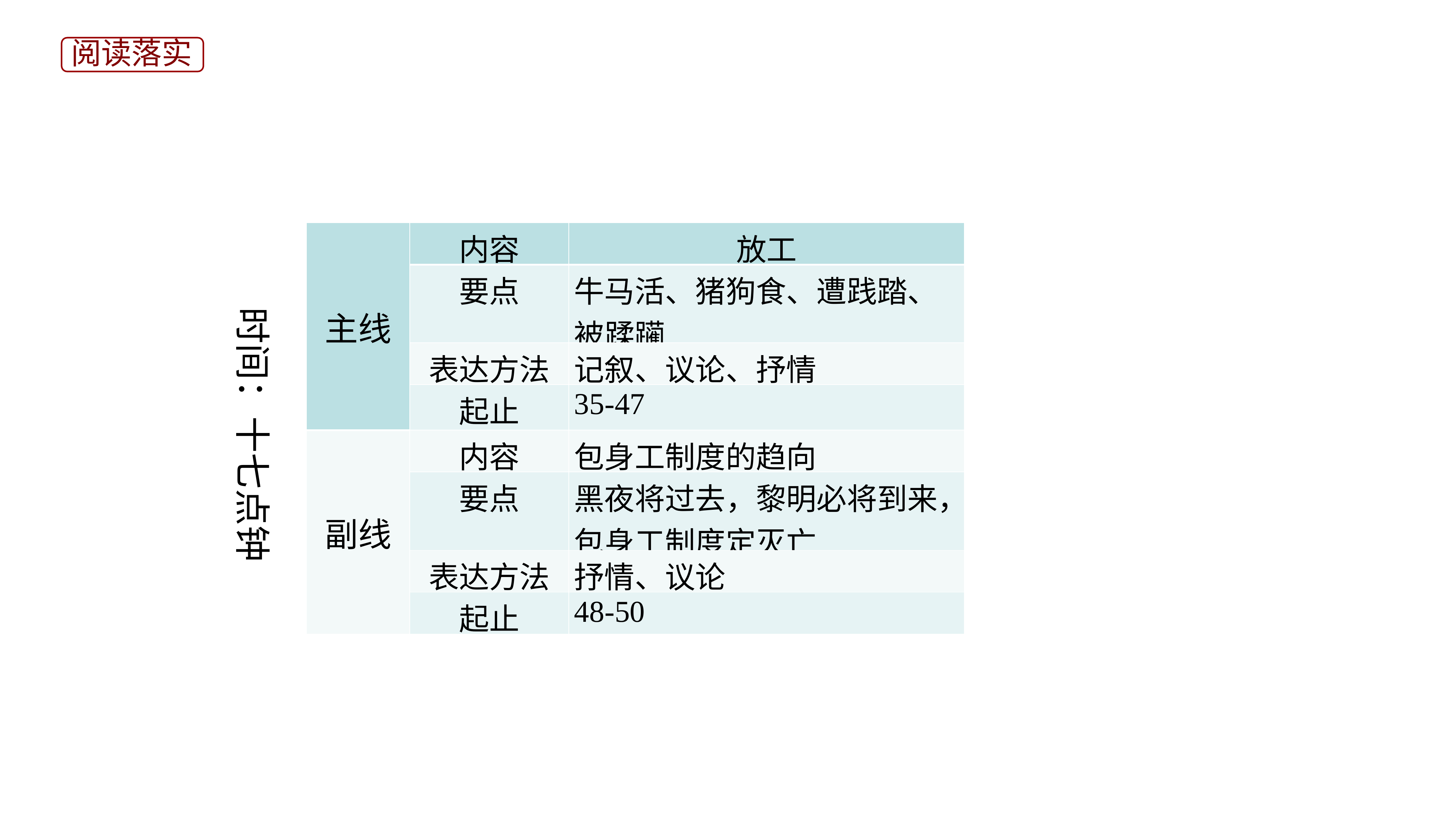

阅读落实

| 主线 | 内容 | 放工 |
| --- | --- | --- |
|  | 要点 | 牛马活、猪狗食、遭践踏、被蹂躏 |
|  | 表达方法 | 记叙、议论、抒情 |
|  | 起止 | 35-47 |
| 副线 | 内容 | 包身工制度的趋向 |
|  | 要点 | 黑夜将过去，黎明必将到来，包身工制度定灭亡 |
|  | 表达方法 | 抒情、议论 |
|  | 起止 | 48-50 |
时间：十七点钟